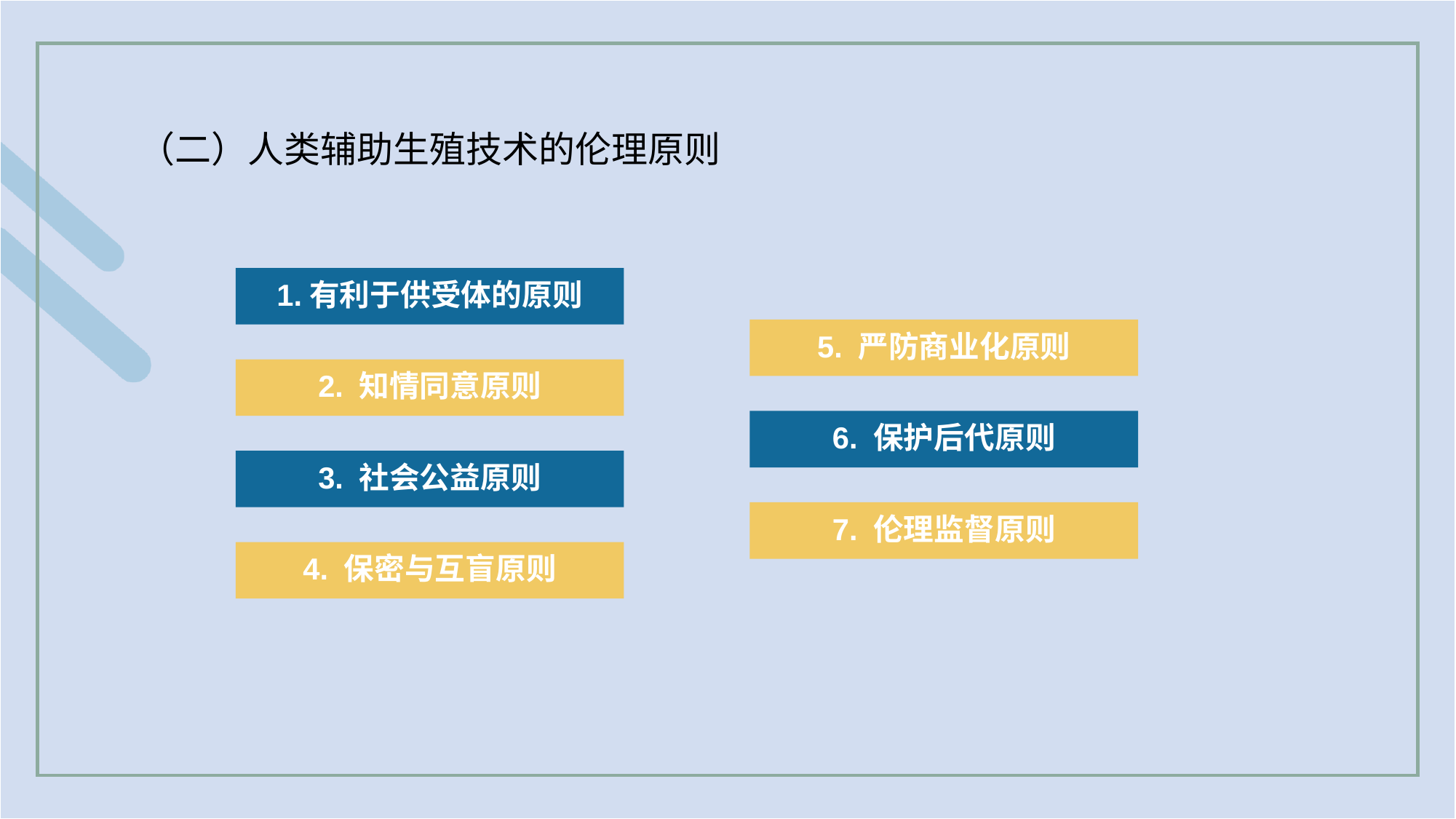

（二）人类辅助生殖技术的伦理原则
1.有利于供受体的原则
5. 严防商业化原则
2. 知情同意原则
6. 保护后代原则
3. 社会公益原则
7. 伦理监督原则
4. 保密与互盲原则